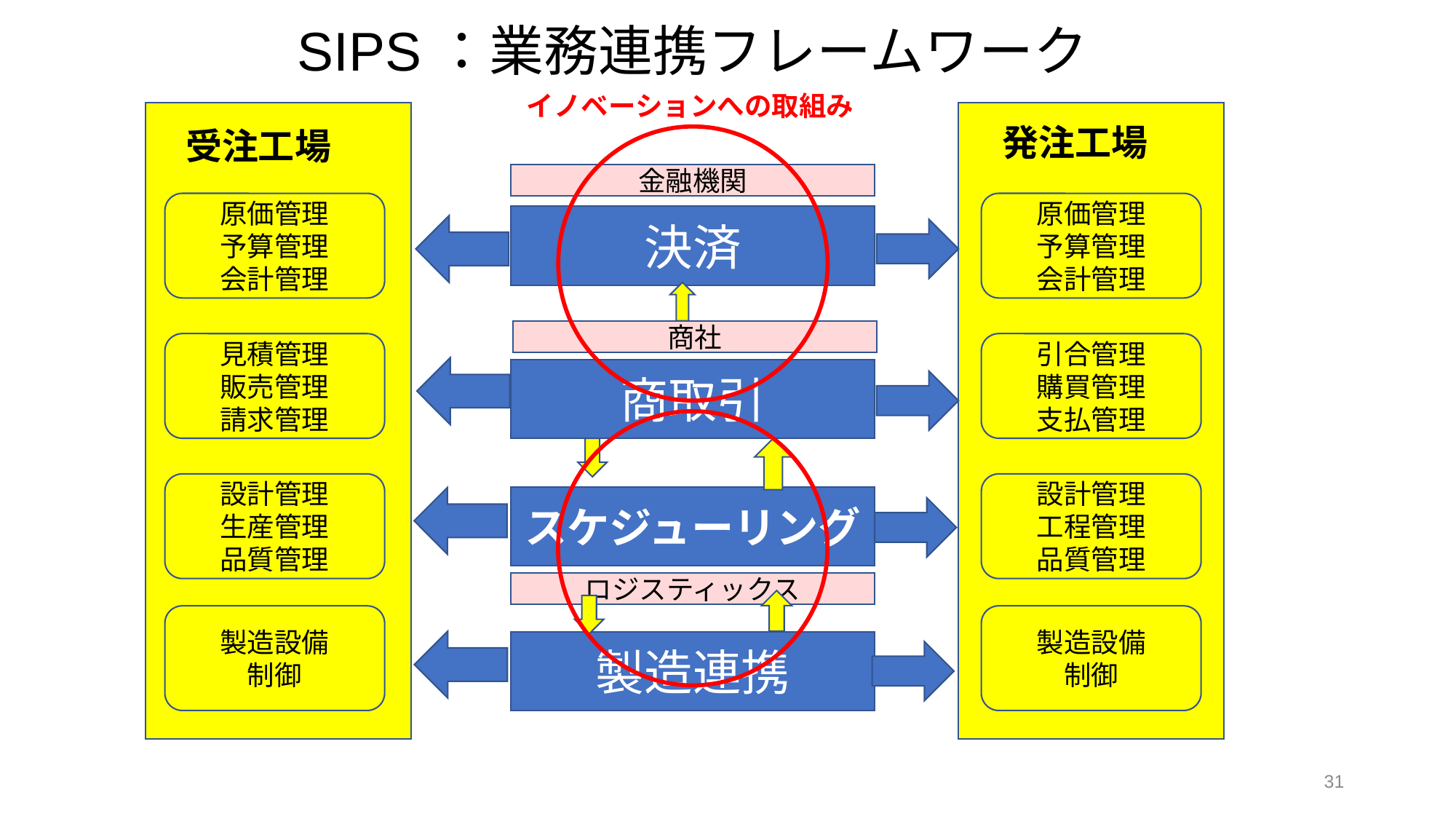

SIPS：業務連携フレームワーク
イノベーションへの取組み

発注工場
受注工場

金融機関
原価管理
予算管理
会計管理
原価管理
予算管理
会計管理
決済

商社
見積管理
販売管理
請求管理
引合管理
購買管理
支払管理

商取引

設計管理
生産管理
品質管理
設計管理
工程管理
品質管理
スケジューリング

ロジスティックス

製造設備
制御
製造設備
制御

製造連携

31